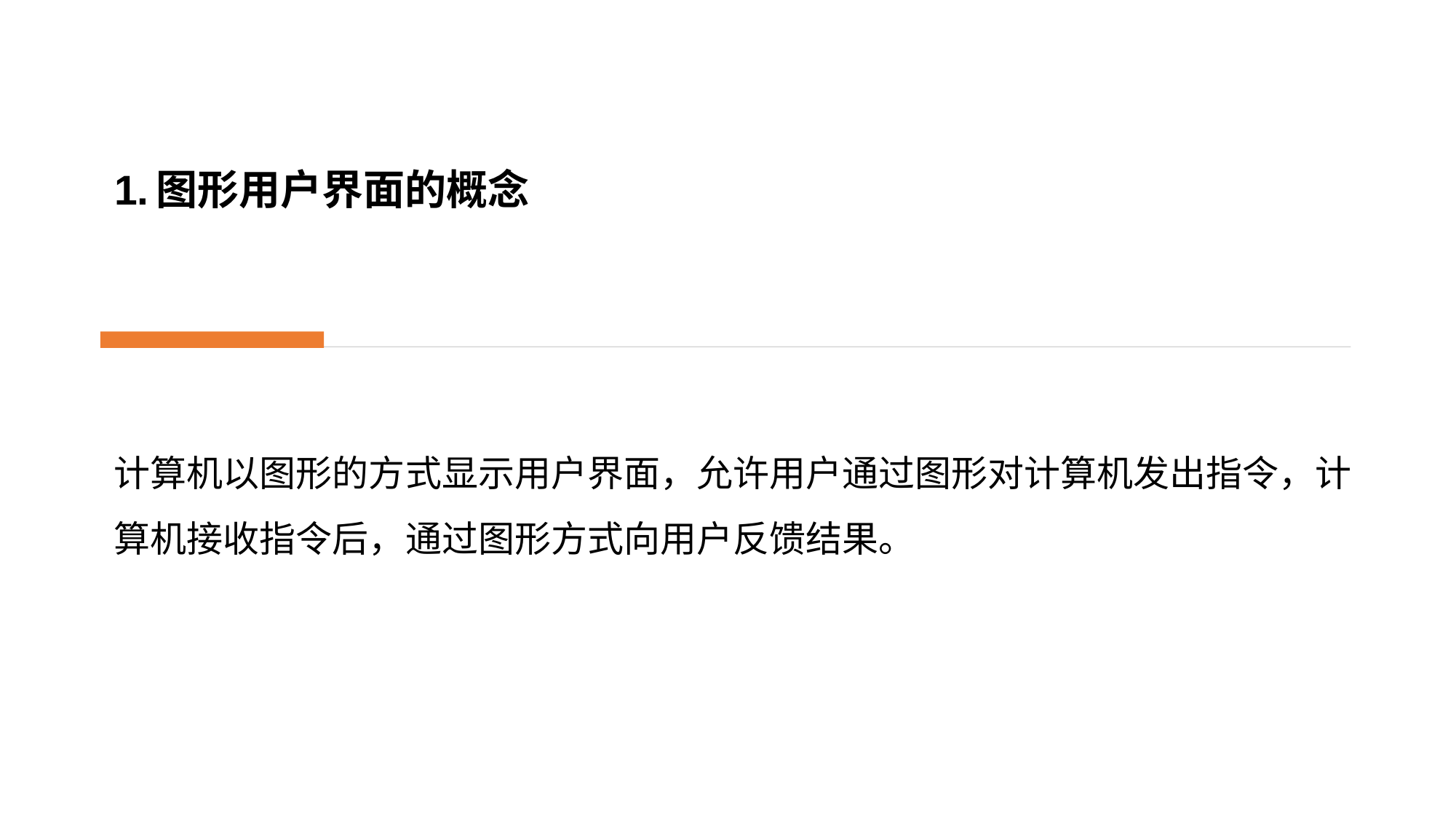

1.图形用户界面的概念

计算机以图形的方式显示用户界面，允许用户通过图形对计算机发出指令，计算机接收指令后，通过图形方式向用户反馈结果。